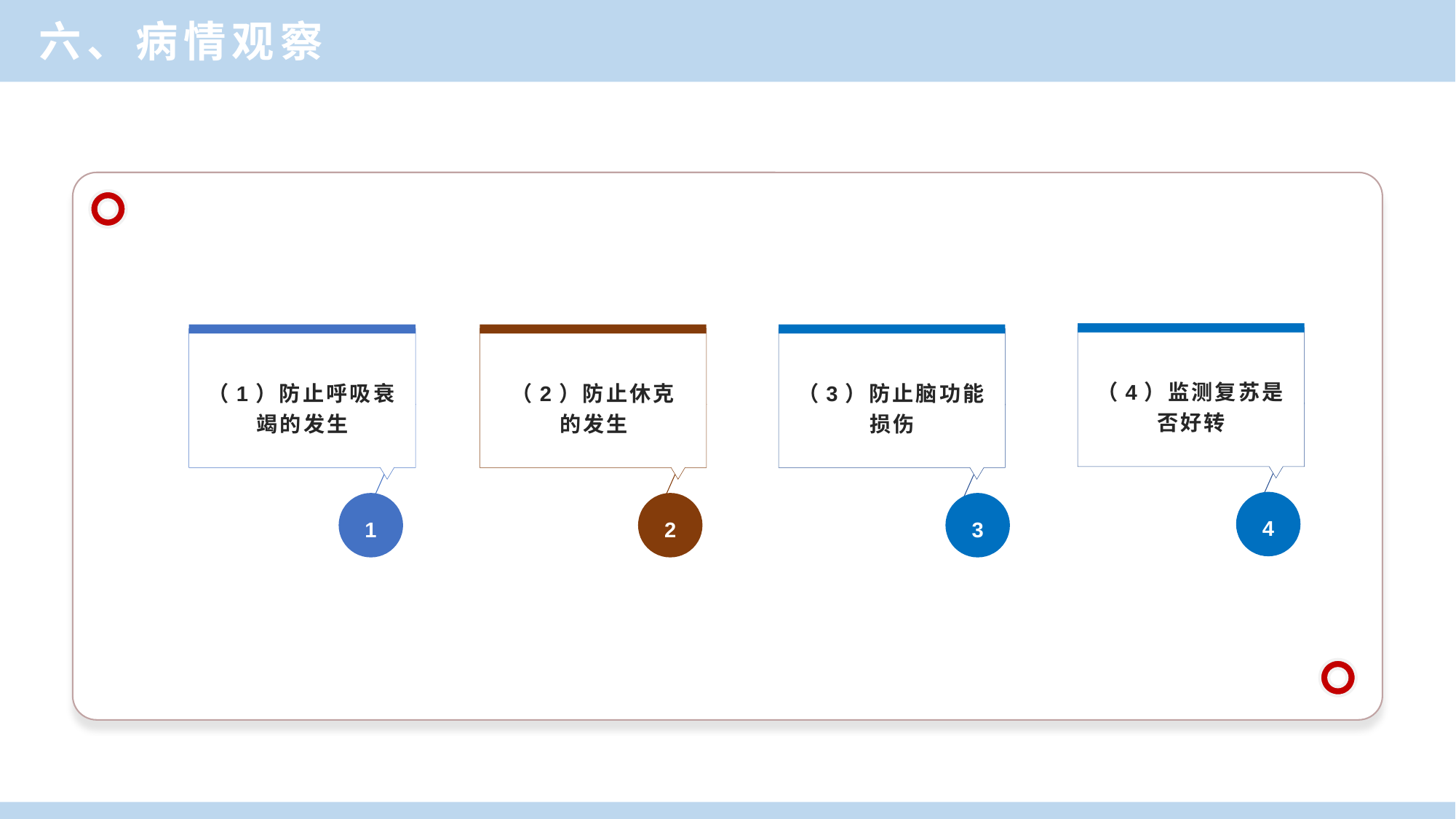

六、病情观察

（4）监测复苏是否好转
4

（1）防止呼吸衰竭的发生
1

（2）防止休克的发生
2

（3）防止脑功能损伤
3